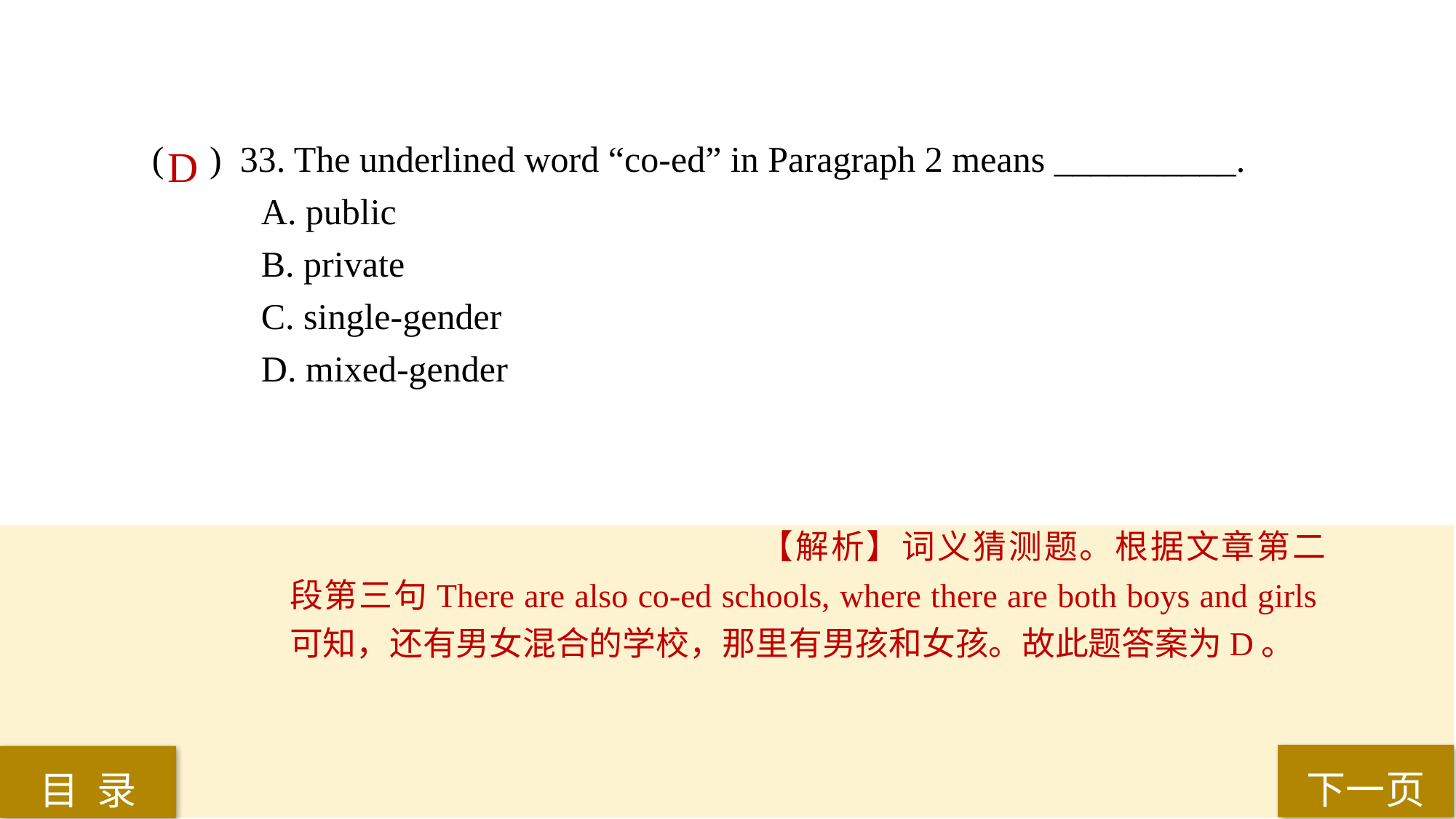

(     )  33. The underlined word “co-ed” in Paragraph 2 means __________.
A. public
B. private
C. single-gender
D. mixed-gender
D
【解析】词义猜测题。根据文章第二段第三句There are also co-ed schools, where there are both boys and girls可知，还有男女混合的学校，那里有男孩和女孩。故此题答案为D。